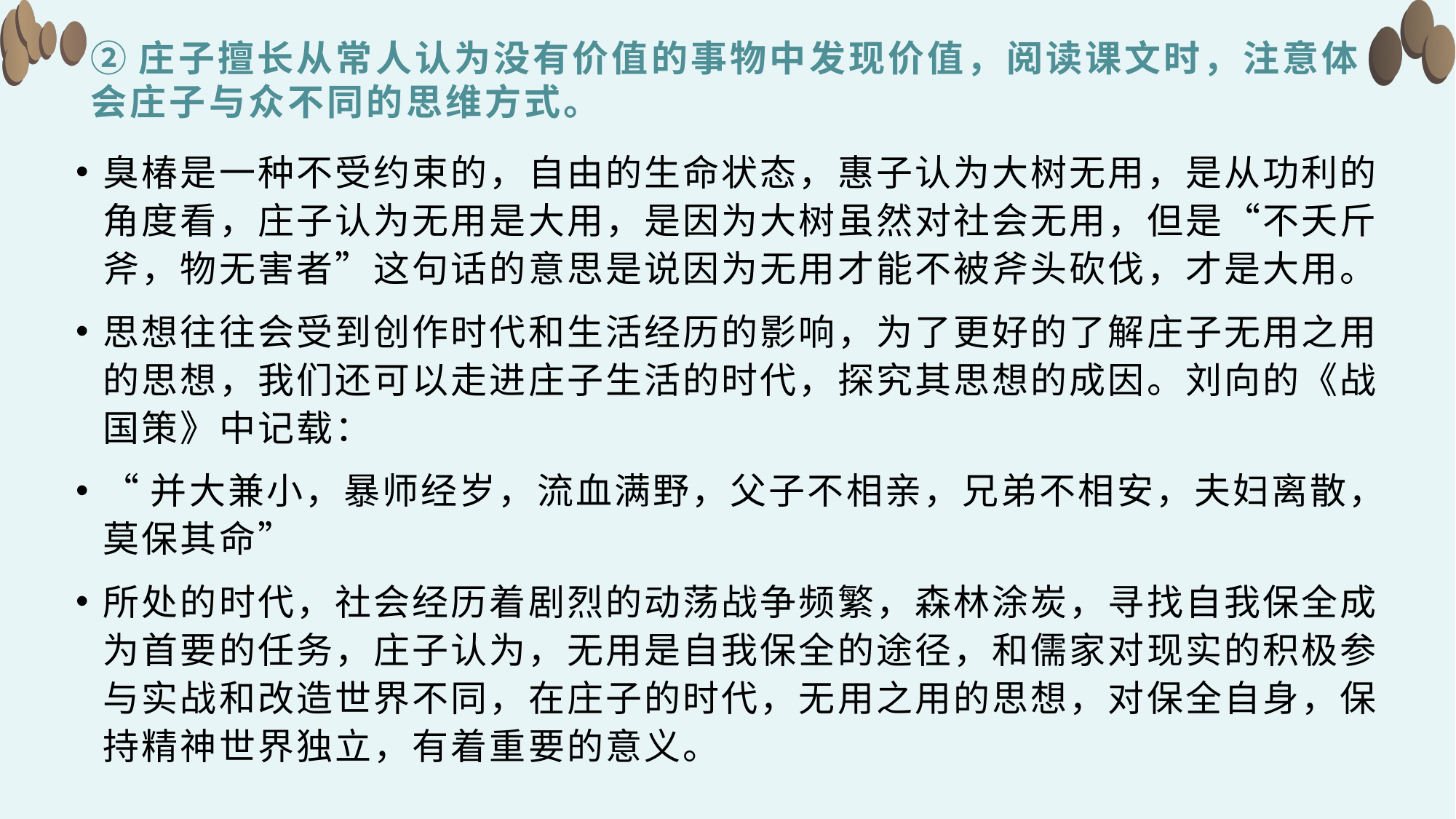

# ②庄子擅长从常人认为没有价值的事物中发现价值，阅读课文时，注意体会庄子与众不同的思维方式。
臭椿是一种不受约束的，自由的生命状态，惠子认为大树无用，是从功利的角度看，庄子认为无用是大用，是因为大树虽然对社会无用，但是“不夭斤斧，物无害者”这句话的意思是说因为无用才能不被斧头砍伐，才是大用。
思想往往会受到创作时代和生活经历的影响，为了更好的了解庄子无用之用的思想，我们还可以走进庄子生活的时代，探究其思想的成因。刘向的《战国策》中记载：
“并大兼小，暴师经岁，流血满野，父子不相亲，兄弟不相安，夫妇离散，莫保其命”
所处的时代，社会经历着剧烈的动荡战争频繁，森林涂炭，寻找自我保全成为首要的任务，庄子认为，无用是自我保全的途径，和儒家对现实的积极参与实战和改造世界不同，在庄子的时代，无用之用的思想，对保全自身，保持精神世界独立，有着重要的意义。